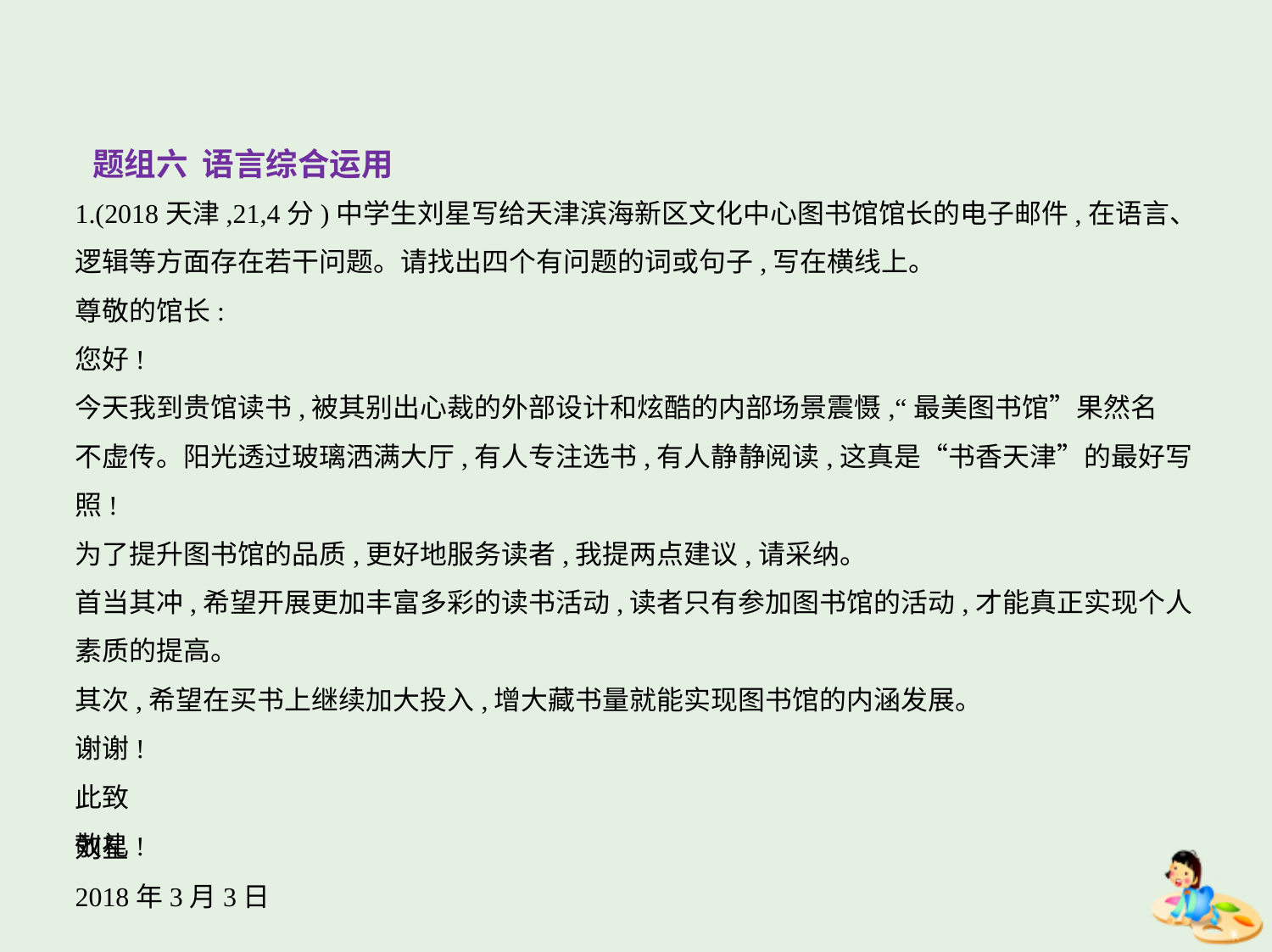

题组六  语言综合运用
1.(2018天津,21,4分)中学生刘星写给天津滨海新区文化中心图书馆馆长的电子邮件,在语言、
逻辑等方面存在若干问题。请找出四个有问题的词或句子,写在横线上。
尊敬的馆长:
您好!
今天我到贵馆读书,被其别出心裁的外部设计和炫酷的内部场景震慑,“最美图书馆”果然名
不虚传。阳光透过玻璃洒满大厅,有人专注选书,有人静静阅读,这真是“书香天津”的最好写照!
为了提升图书馆的品质,更好地服务读者,我提两点建议,请采纳。
首当其冲,希望开展更加丰富多彩的读书活动,读者只有参加图书馆的活动,才能真正实现个人
素质的提高。
其次,希望在买书上继续加大投入,增大藏书量就能实现图书馆的内涵发展。
谢谢!
此致
敬礼!
刘星
2018年3月3日